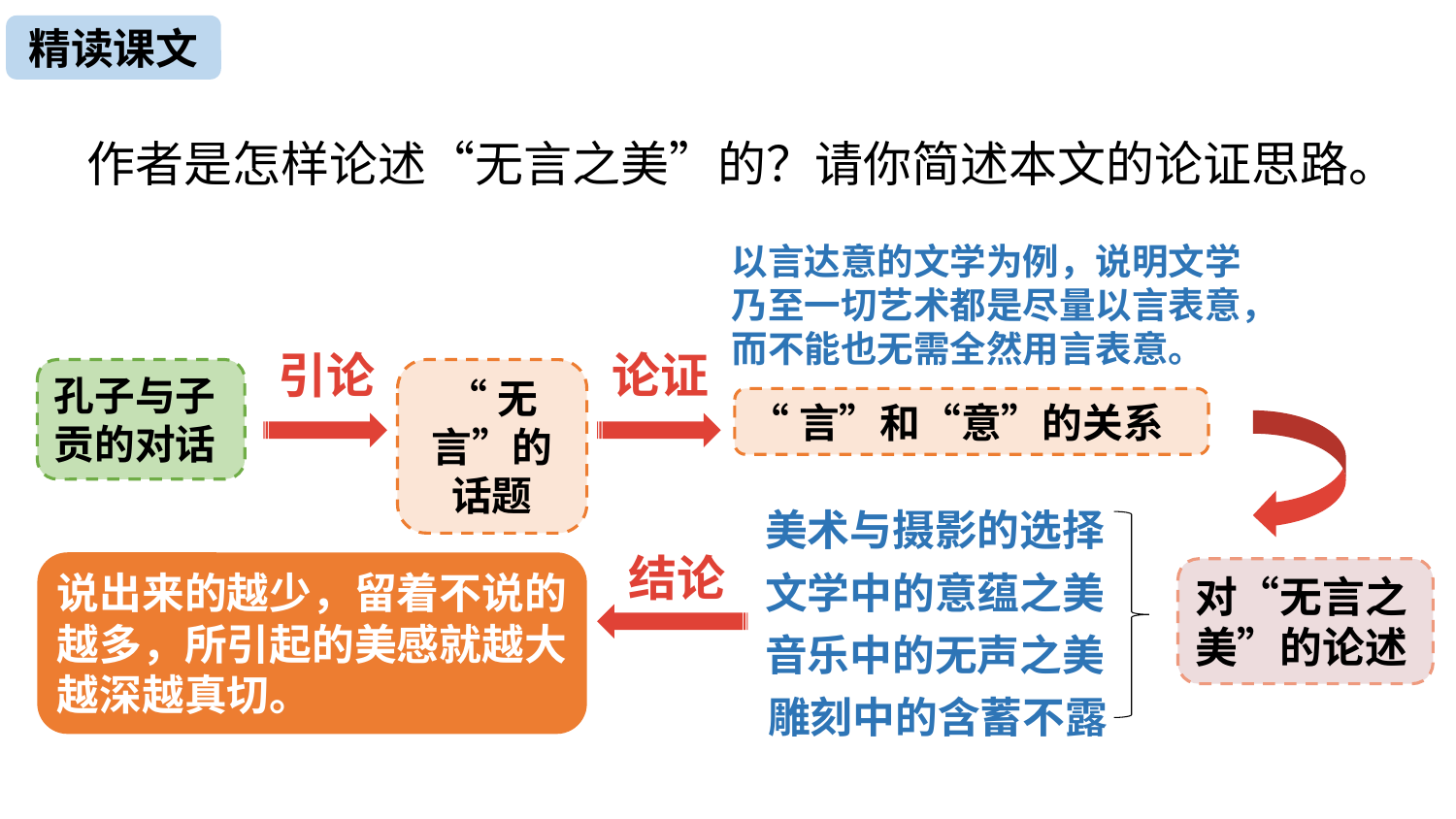

精读课文
作者是怎样论述“无言之美”的？请你简述本文的论证思路。
以言达意的文学为例，说明文学乃至一切艺术都是尽量以言表意，而不能也无需全然用言表意。
引论
论证
孔子与子贡的对话
“无言”的话题
“言”和“意”的关系

美术与摄影的选择

文学中的意蕴之美
音乐中的无声之美
雕刻中的含蓄不露
结论
说出来的越少，留着不说的越多，所引起的美感就越大越深越真切。
对“无言之美”的论述